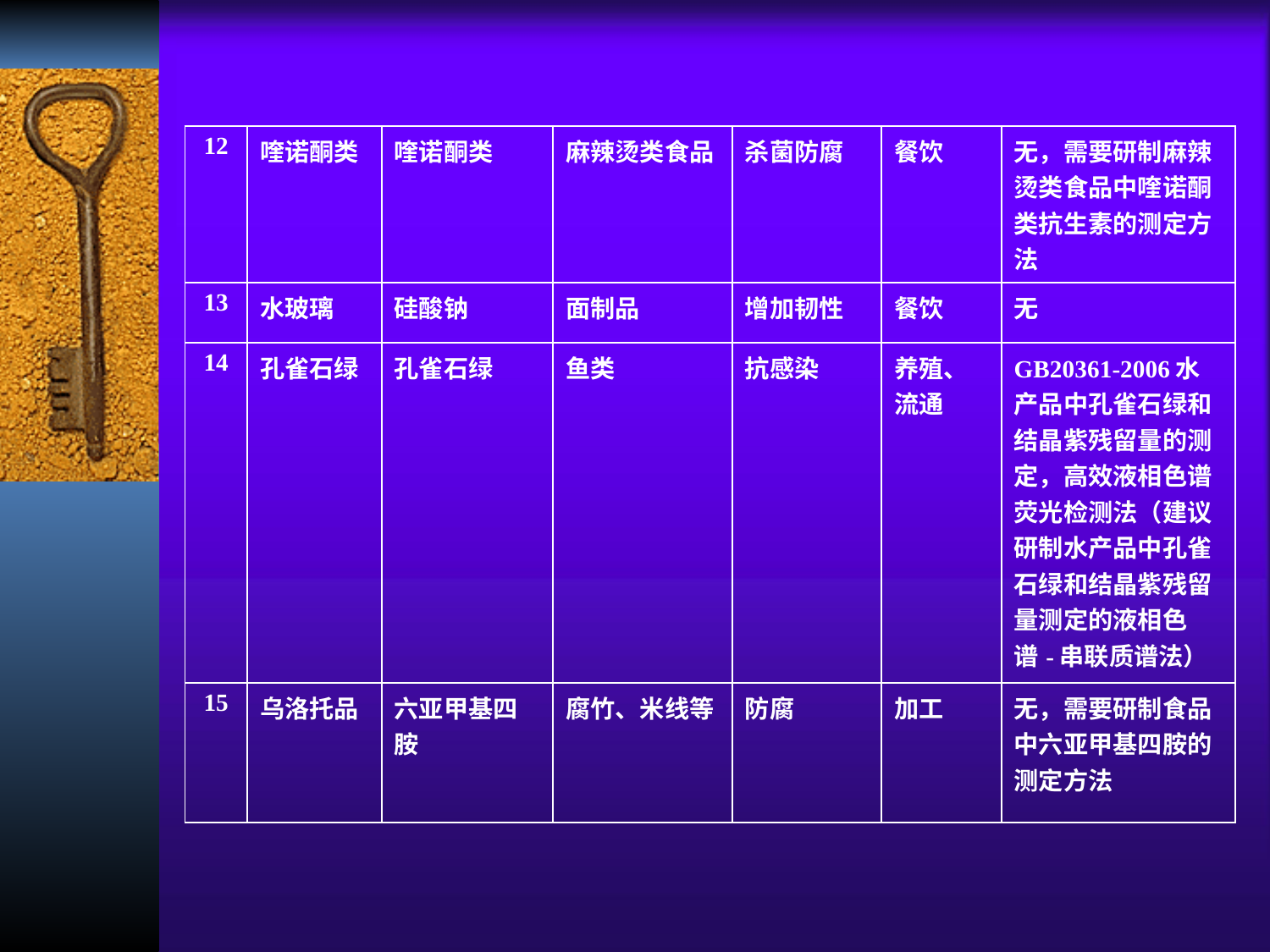

| 12 | 喹诺酮类 | 喹诺酮类 | 麻辣烫类食品 | 杀菌防腐 | 餐饮 | 无，需要研制麻辣烫类食品中喹诺酮类抗生素的测定方法 |
| --- | --- | --- | --- | --- | --- | --- |
| 13 | 水玻璃 | 硅酸钠 | 面制品 | 增加韧性 | 餐饮 | 无 |
| 14 | 孔雀石绿 | 孔雀石绿 | 鱼类 | 抗感染 | 养殖、流通 | GB20361-2006水产品中孔雀石绿和结晶紫残留量的测定，高效液相色谱荧光检测法（建议研制水产品中孔雀石绿和结晶紫残留量测定的液相色谱-串联质谱法） |
| 15 | 乌洛托品 | 六亚甲基四胺 | 腐竹、米线等 | 防腐 | 加工 | 无，需要研制食品中六亚甲基四胺的测定方法 |